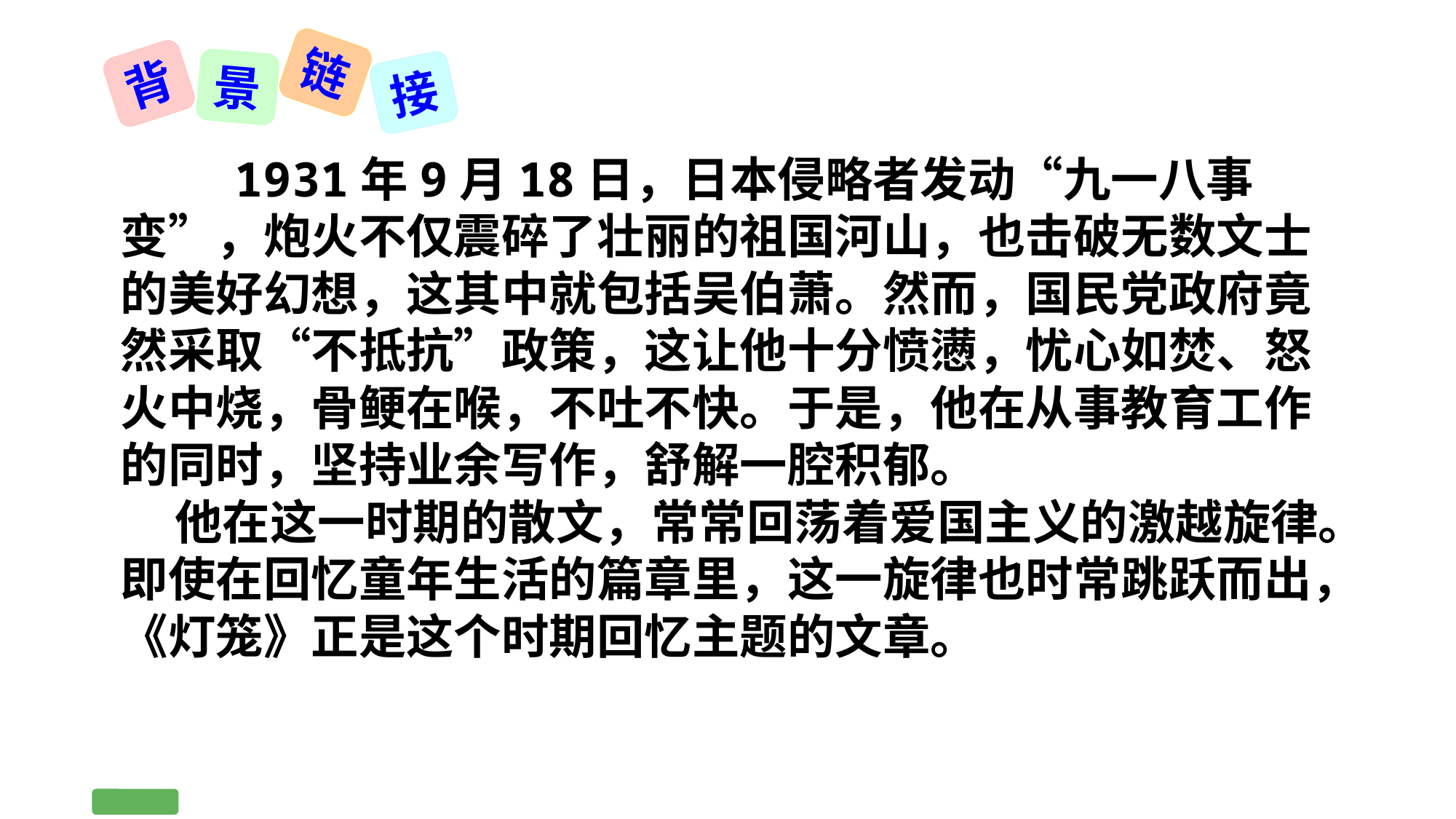

链
背
景
接
    1931年9月18日，日本侵略者发动“九一八事变”，炮火不仅震碎了壮丽的祖国河山，也击破无数文士的美好幻想，这其中就包括吴伯萧。然而，国民党政府竟然采取“不抵抗”政策，这让他十分愤懑，忧心如焚、怒火中烧，骨鲠在喉，不吐不快。于是，他在从事教育工作的同时，坚持业余写作，舒解一腔积郁。
    他在这一时期的散文，常常回荡着爱国主义的激越旋律。即使在回忆童年生活的篇章里，这一旋律也时常跳跃而出，《灯笼》正是这个时期回忆主题的文章。